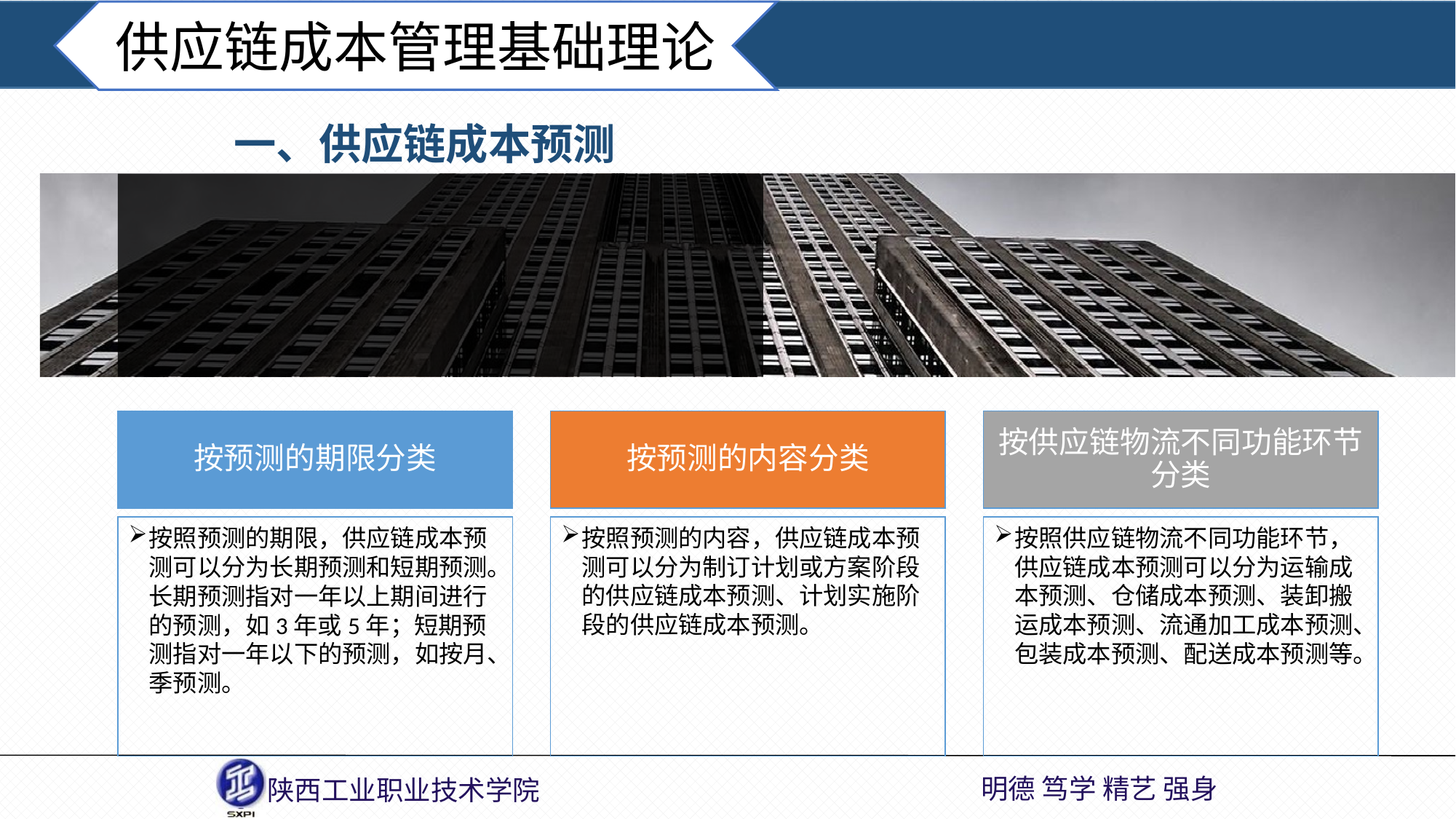

供应链成本管理基础理论
一、供应链成本预测

按预测的期限分类
按预测的内容分类
按供应链物流不同功能环节分类
按照预测的期限，供应链成本预测可以分为长期预测和短期预测。长期预测指对一年以上期间进行的预测，如3年或5年；短期预测指对一年以下的预测，如按月、季预测。
按照预测的内容，供应链成本预测可以分为制订计划或方案阶段的供应链成本预测、计划实施阶段的供应链成本预测。
按照供应链物流不同功能环节，供应链成本预测可以分为运输成本预测、仓储成本预测、装卸搬运成本预测、流通加工成本预测、包装成本预测、配送成本预测等。